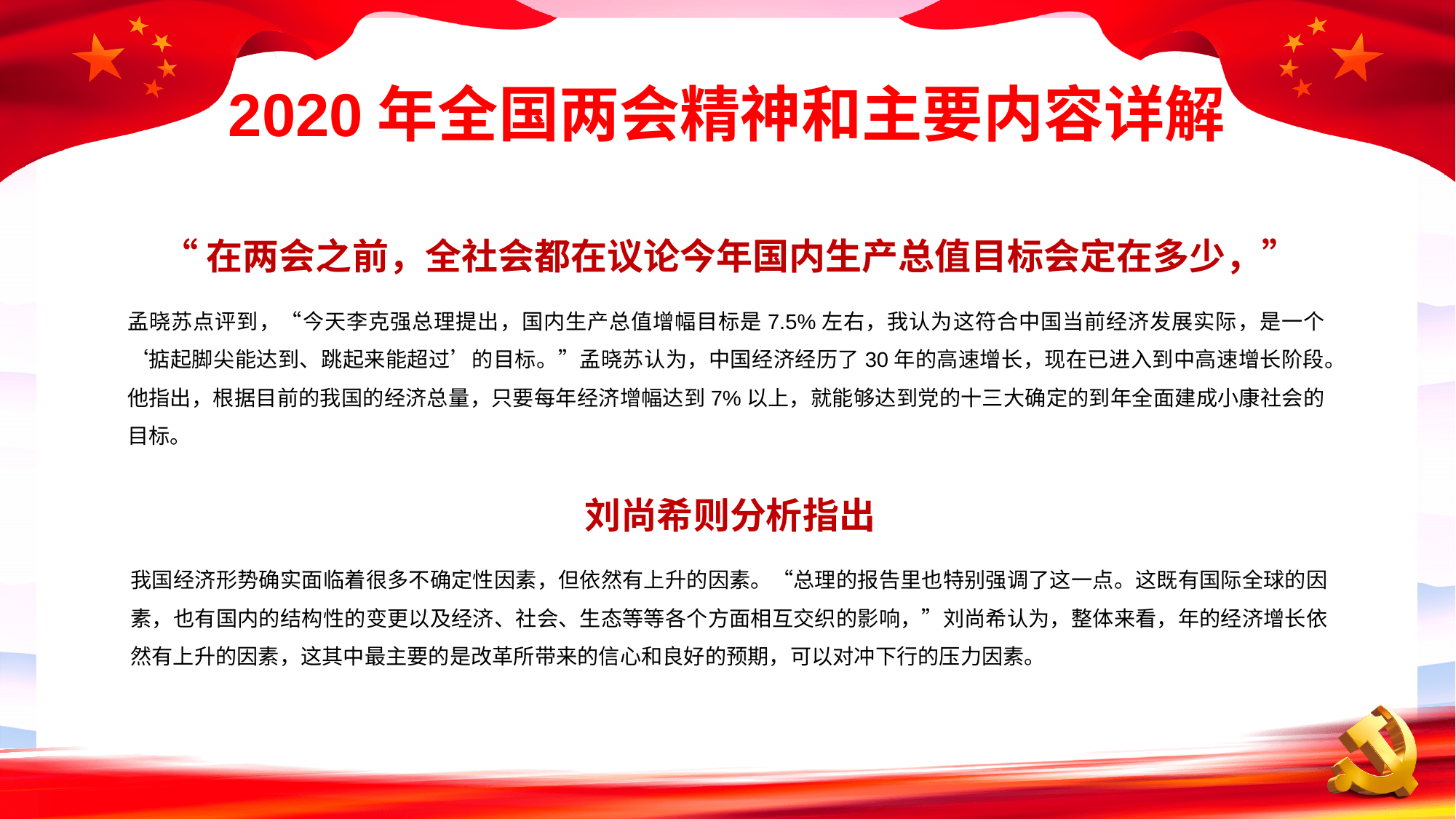

“在两会之前，全社会都在议论今年国内生产总值目标会定在多少，”

孟晓苏点评到，“今天李克强总理提出，国内生产总值增幅目标是7.5%左右，我认为这符合中国当前经济发展实际，是一个‘掂起脚尖能达到、跳起来能超过’的目标。”孟晓苏认为，中国经济经历了30年的高速增长，现在已进入到中高速增长阶段。他指出，根据目前的我国的经济总量，只要每年经济增幅达到7%以上，就能够达到党的十三大确定的到年全面建成小康社会的目标。
刘尚希则分析指出

我国经济形势确实面临着很多不确定性因素，但依然有上升的因素。“总理的报告里也特别强调了这一点。这既有国际全球的因素，也有国内的结构性的变更以及经济、社会、生态等等各个方面相互交织的影响，”刘尚希认为，整体来看，年的经济增长依然有上升的因素，这其中最主要的是改革所带来的信心和良好的预期，可以对冲下行的压力因素。